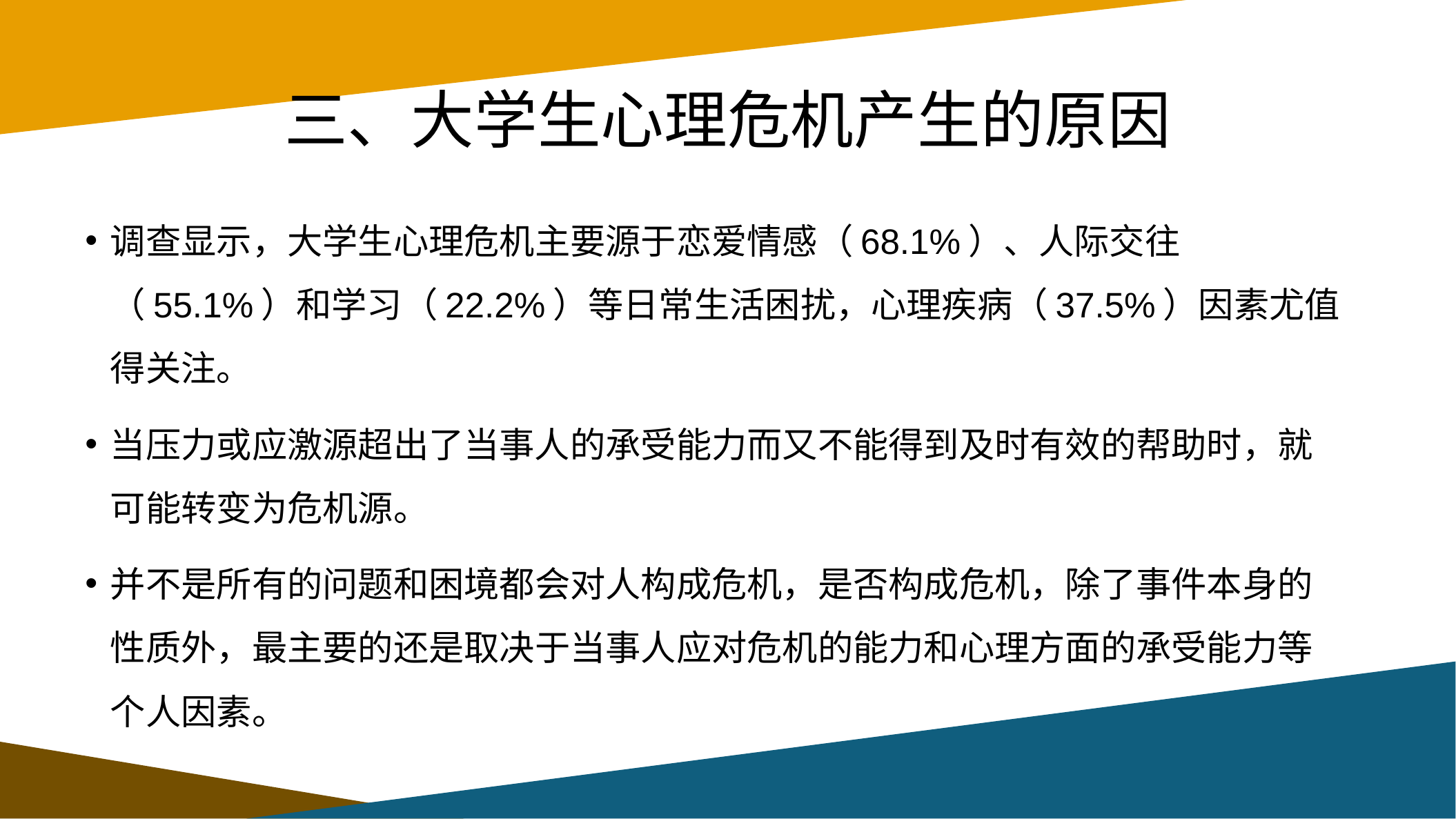

# 三、大学生心理危机产生的原因
调查显示，大学生心理危机主要源于恋爱情感（68.1%）、人际交往（55.1%）和学习（22.2%）等日常生活困扰，心理疾病（37.5%）因素尤值得关注。
当压力或应激源超出了当事人的承受能力而又不能得到及时有效的帮助时，就可能转变为危机源。
并不是所有的问题和困境都会对人构成危机，是否构成危机，除了事件本身的性质外，最主要的还是取决于当事人应对危机的能力和心理方面的承受能力等个人因素。